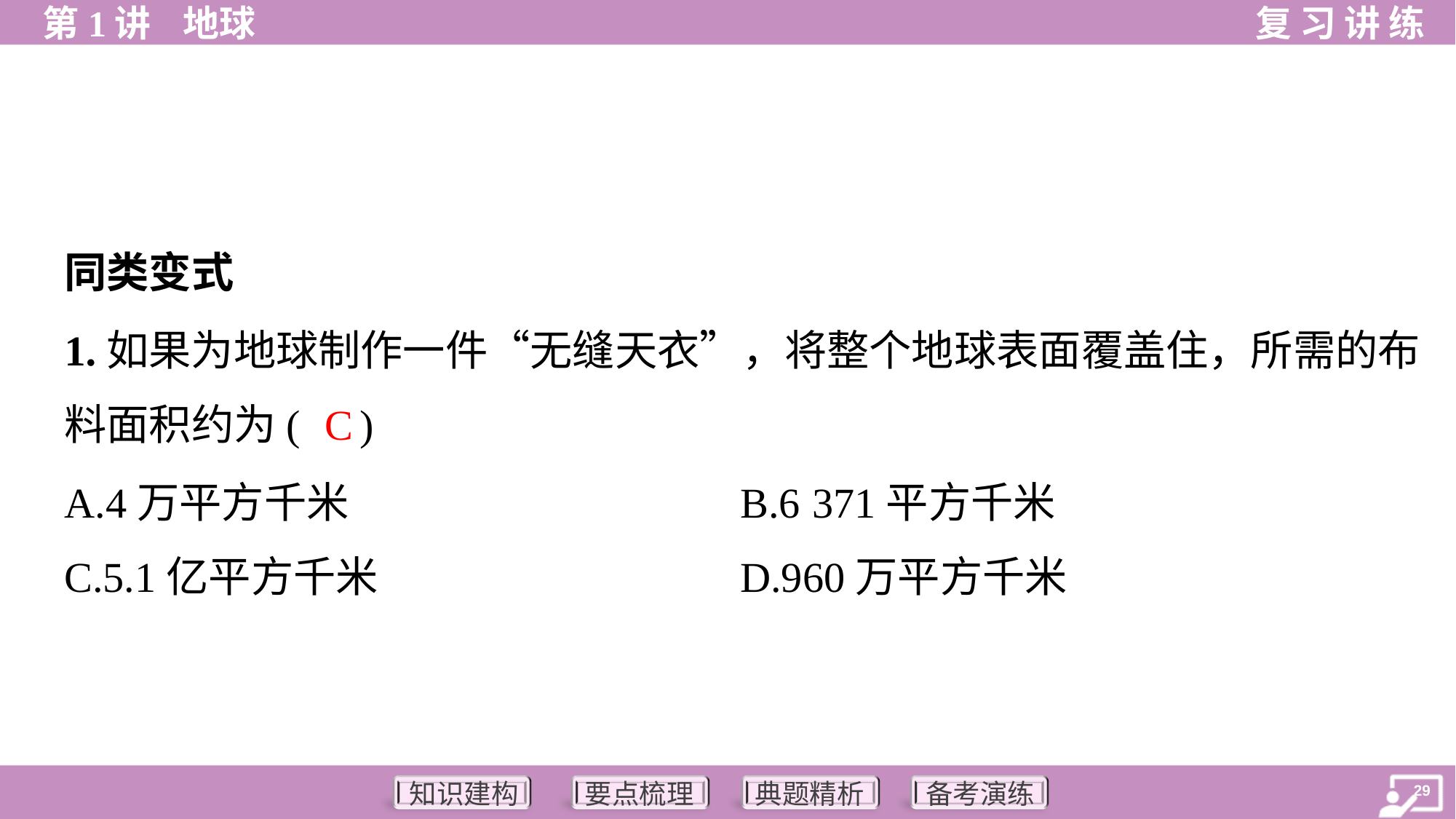

同类变式
1.如果为地球制作一件“无缝天衣”，将整个地球表面覆盖住，所需的布
料面积约为(     )
C
A.4万平方千米	B.6 371平方千米
C.5.1亿平方千米	D.960万平方千米